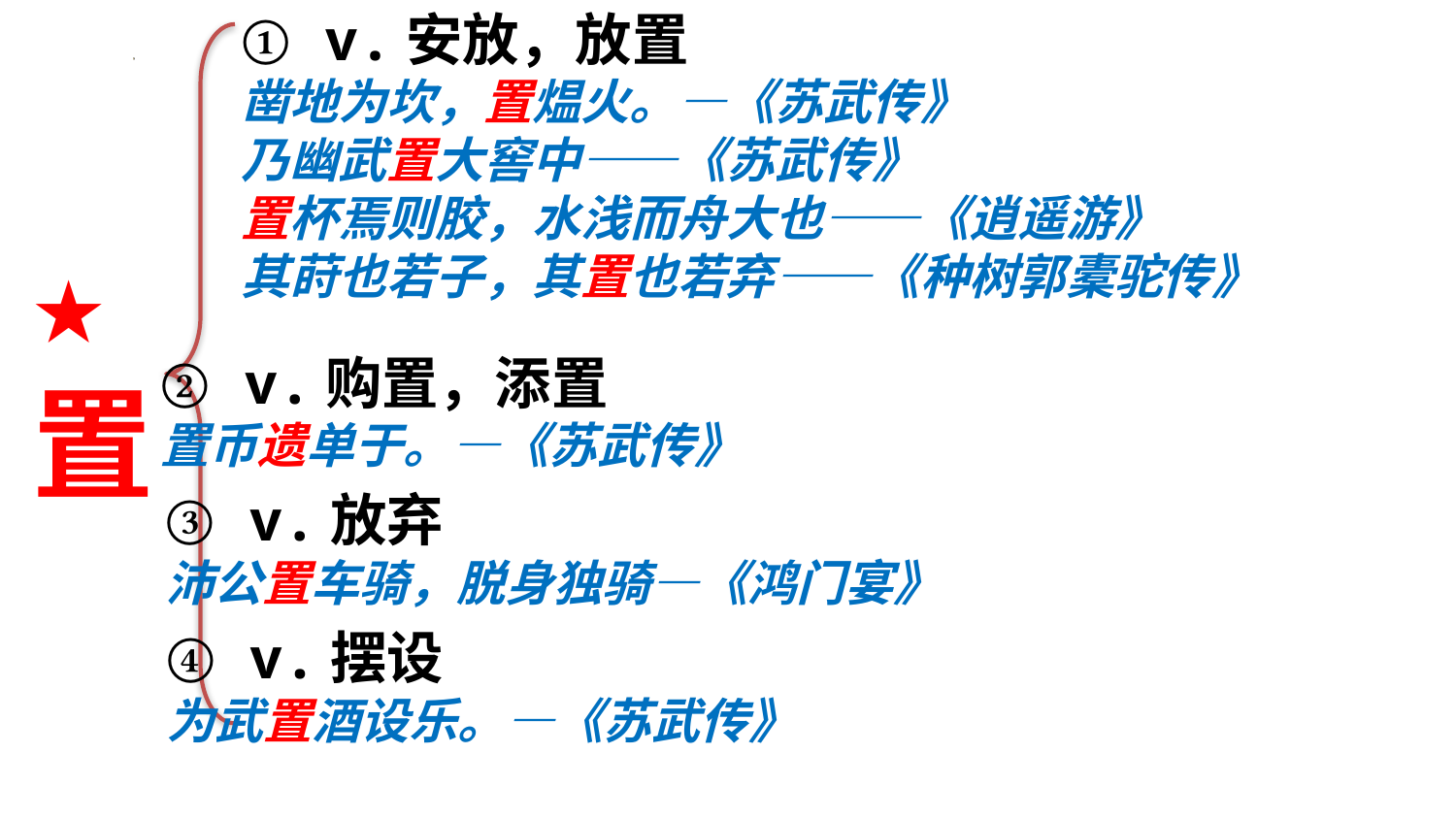

① v.安放，放置
凿地为坎，置煴火。—《苏武传》
乃幽武置大窖中——《苏武传》
置杯焉则胶，水浅而舟大也——《逍遥游》
其莳也若子，其置也若弃——《种树郭橐驼传》

★
置
② v.购置，添置
置币遗单于。—《苏武传》
③ v.放弃
沛公置车骑，脱身独骑—《鸿门宴》
④ v.摆设
为武置酒设乐。—《苏武传》